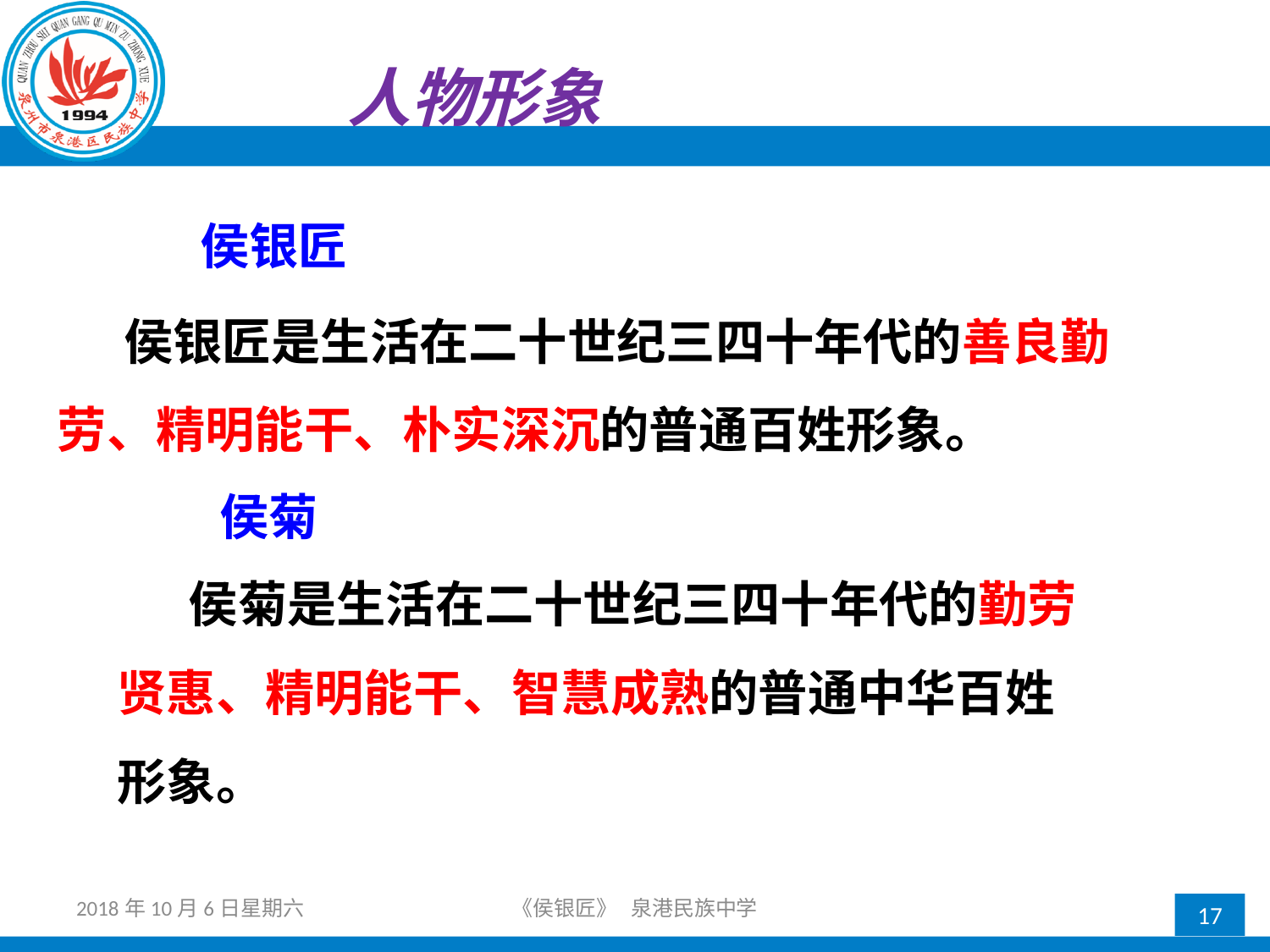

人物形象

   侯银匠
  侯银匠是生活在二十世纪三四十年代的善良勤劳、精明能干、朴实深沉的普通百姓形象。
   侯菊
  侯菊是生活在二十世纪三四十年代的勤劳贤惠、精明能干、智慧成熟的普通中华百姓形象。
2018年10月6日星期六
《侯银匠》  泉港民族中学